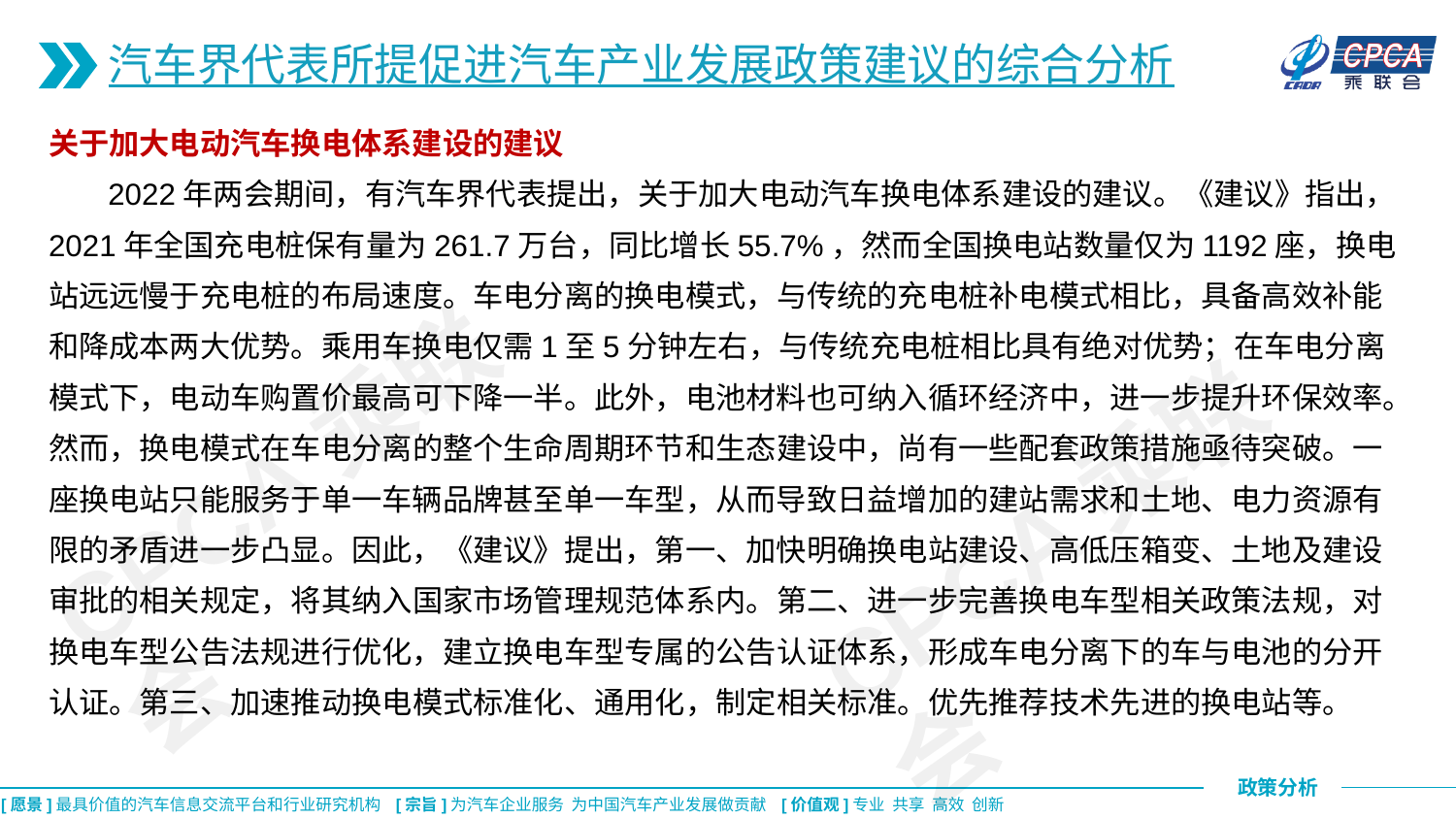

汽车界代表所提促进汽车产业发展政策建议的综合分析
关于加大电动汽车换电体系建设的建议
       2022年两会期间，有汽车界代表提出，关于加大电动汽车换电体系建设的建议。《建议》指出，2021年全国充电桩保有量为261.7万台，同比增长55.7%，然而全国换电站数量仅为1192座，换电站远远慢于充电桩的布局速度。车电分离的换电模式，与传统的充电桩补电模式相比，具备高效补能和降成本两大优势。乘用车换电仅需1至5分钟左右，与传统充电桩相比具有绝对优势；在车电分离模式下，电动车购置价最高可下降一半。此外，电池材料也可纳入循环经济中，进一步提升环保效率。然而，换电模式在车电分离的整个生命周期环节和生态建设中，尚有一些配套政策措施亟待突破。一座换电站只能服务于单一车辆品牌甚至单一车型，从而导致日益增加的建站需求和土地、电力资源有限的矛盾进一步凸显。因此，《建议》提出，第一、加快明确换电站建设、高低压箱变、土地及建设审批的相关规定，将其纳入国家市场管理规范体系内。第二、进一步完善换电车型相关政策法规，对换电车型公告法规进行优化，建立换电车型专属的公告认证体系，形成车电分离下的车与电池的分开认证。第三、加速推动换电模式标准化、通用化，制定相关标准。优先推荐技术先进的换电站等。
CPCA乘联会
CPCA乘联会